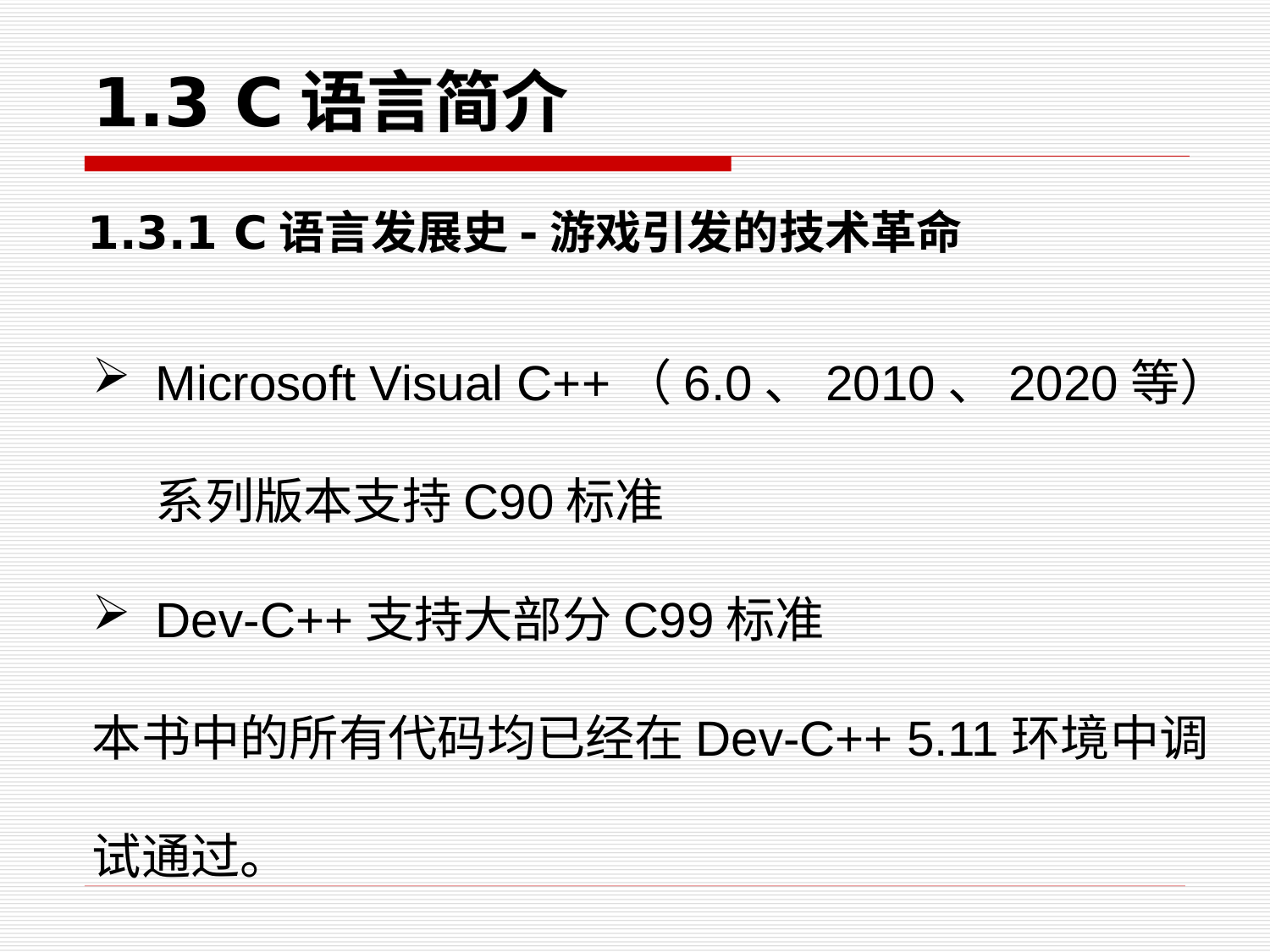

1.3 C语言简介
1.3.1 C语言发展史-游戏引发的技术革命

Microsoft Visual C++（6.0、2010、2020等）系列版本支持C90标准
Dev-C++支持大部分C99标准
本书中的所有代码均已经在Dev-C++ 5.11环境中调试通过。